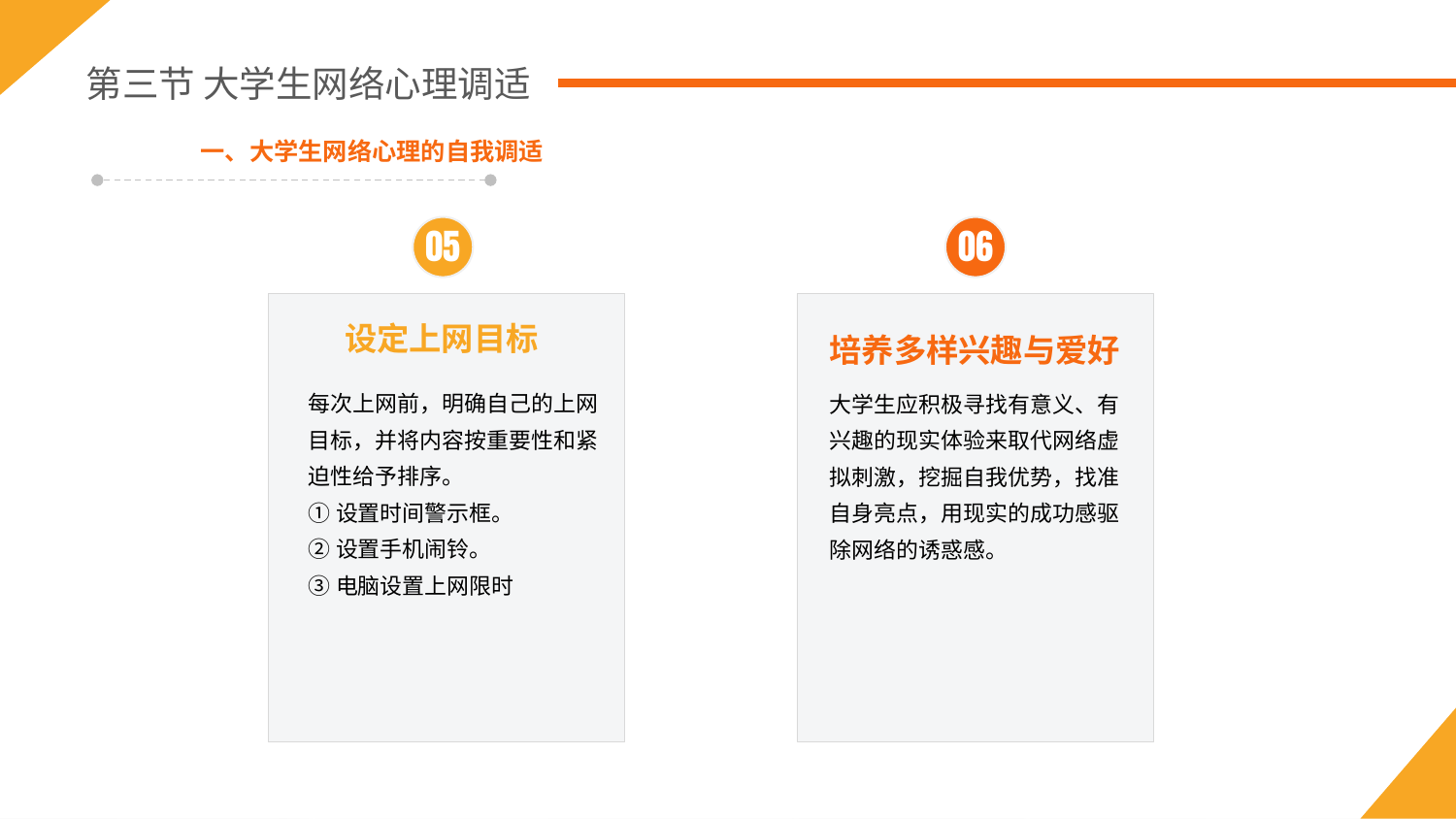

第三节 大学生网络心理调适
一、大学生网络心理的自我调适
05
06

设定上网目标
培养多样兴趣与爱好
每次上网前，明确自己的上网目标，并将内容按重要性和紧迫性给予排序。
①设置时间警示框。
②设置手机闹铃。
③电脑设置上网限时
大学生应积极寻找有意义、有兴趣的现实体验来取代网络虚拟刺激，挖掘自我优势，找准自身亮点，用现实的成功感驱除网络的诱惑感。